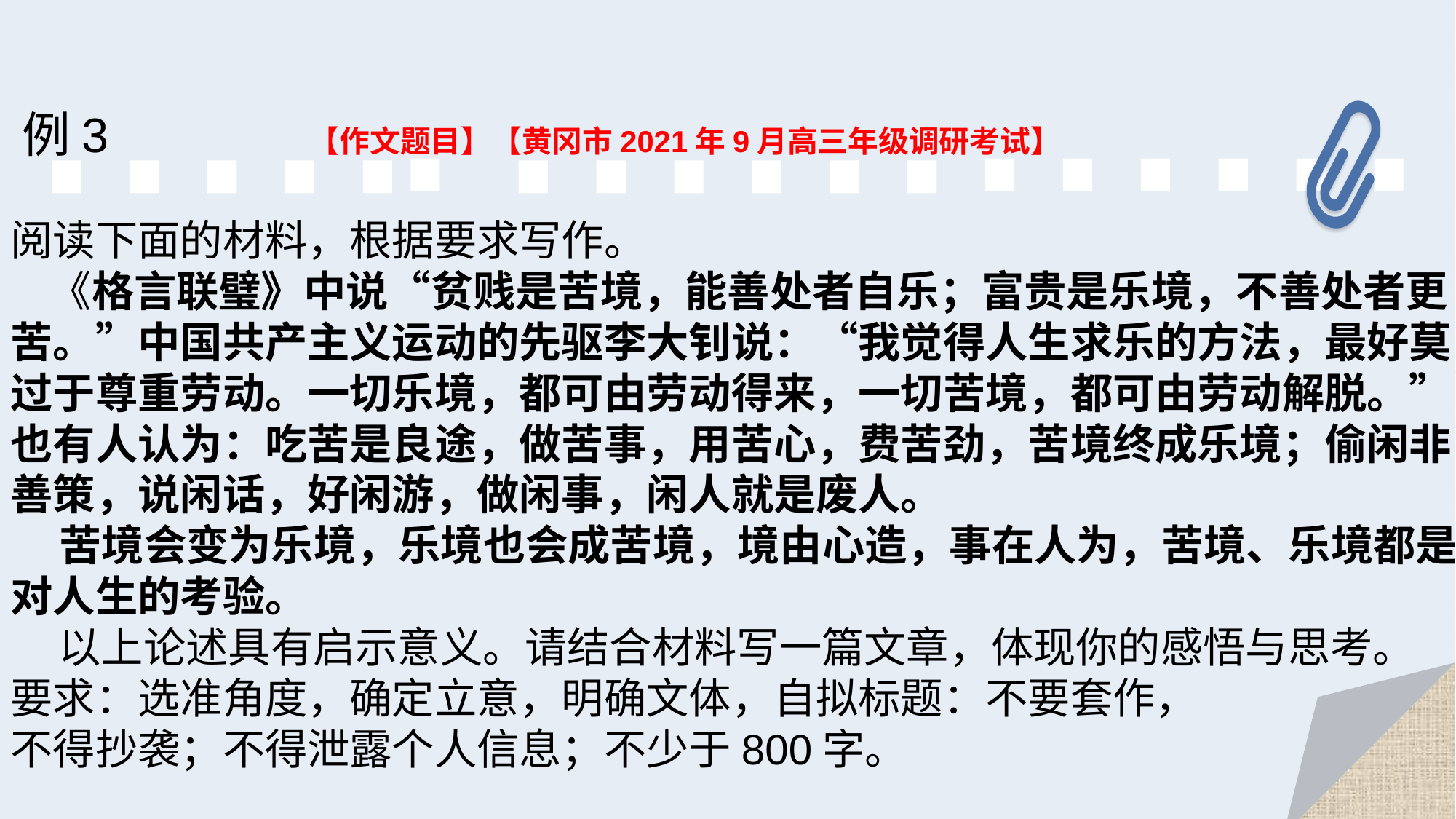

例3              【作文题目】【黄冈市2021年9月高三年级调研考试】

阅读下面的材料，根据要求写作。
   《格言联璧》中说“贫贱是苦境，能善处者自乐；富贵是乐境，不善处者更苦。”中国共产主义运动的先驱李大钊说：“我觉得人生求乐的方法，最好莫过于尊重劳动。一切乐境，都可由劳动得来，一切苦境，都可由劳动解脱。”也有人认为：吃苦是良途，做苦事，用苦心，费苦劲，苦境终成乐境；偷闲非善策，说闲话，好闲游，做闲事，闲人就是废人。
    苦境会变为乐境，乐境也会成苦境，境由心造，事在人为，苦境、乐境都是对人生的考验。
    以上论述具有启示意义。请结合材料写一篇文章，体现你的感悟与思考。
要求：选准角度，确定立意，明确文体，自拟标题：不要套作，
不得抄袭；不得泄露个人信息；不少于800字。
71